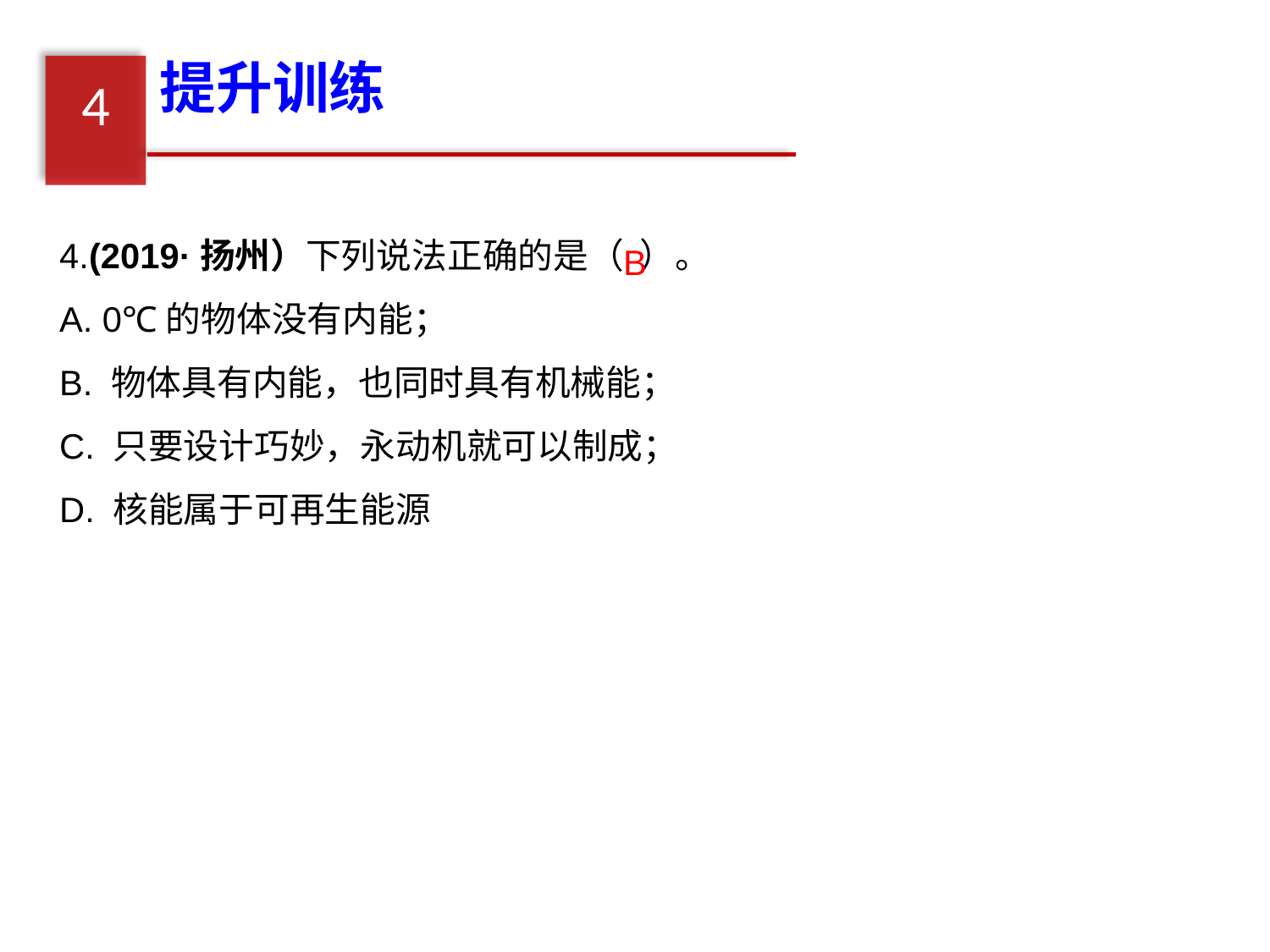

提升训练

4
4.(2019·扬州）下列说法正确的是（  ）。
A. 0℃的物体没有内能；
B. 物体具有内能，也同时具有机械能；
C. 只要设计巧妙，永动机就可以制成；
D. 核能属于可再生能源
B